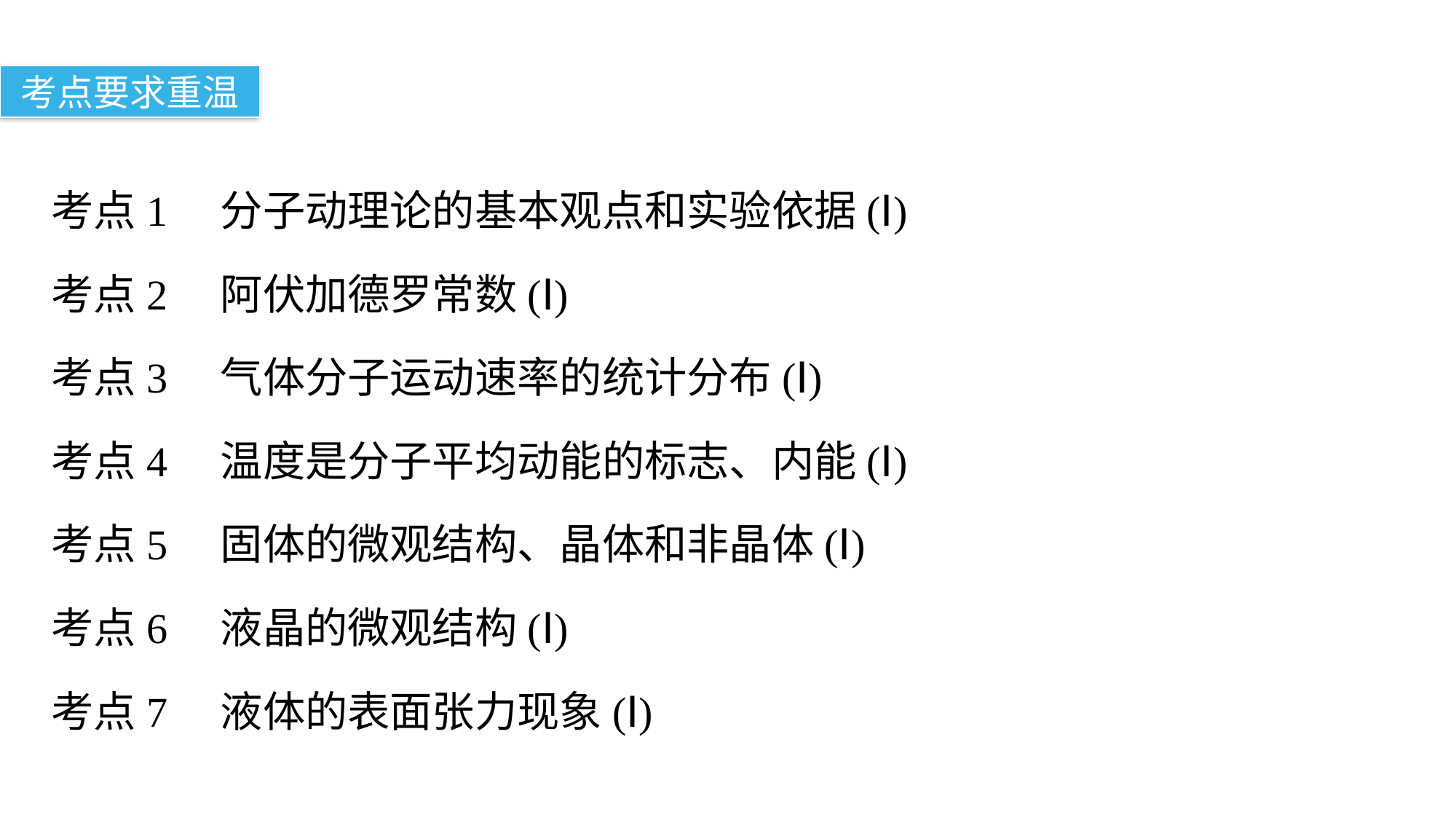

考点要求重温
考点1　分子动理论的基本观点和实验依据(Ⅰ)
考点2　阿伏加德罗常数(Ⅰ)
考点3　气体分子运动速率的统计分布(Ⅰ)
考点4　温度是分子平均动能的标志、内能(Ⅰ)
考点5　固体的微观结构、晶体和非晶体(Ⅰ)
考点6　液晶的微观结构(Ⅰ)
考点7　液体的表面张力现象(Ⅰ)